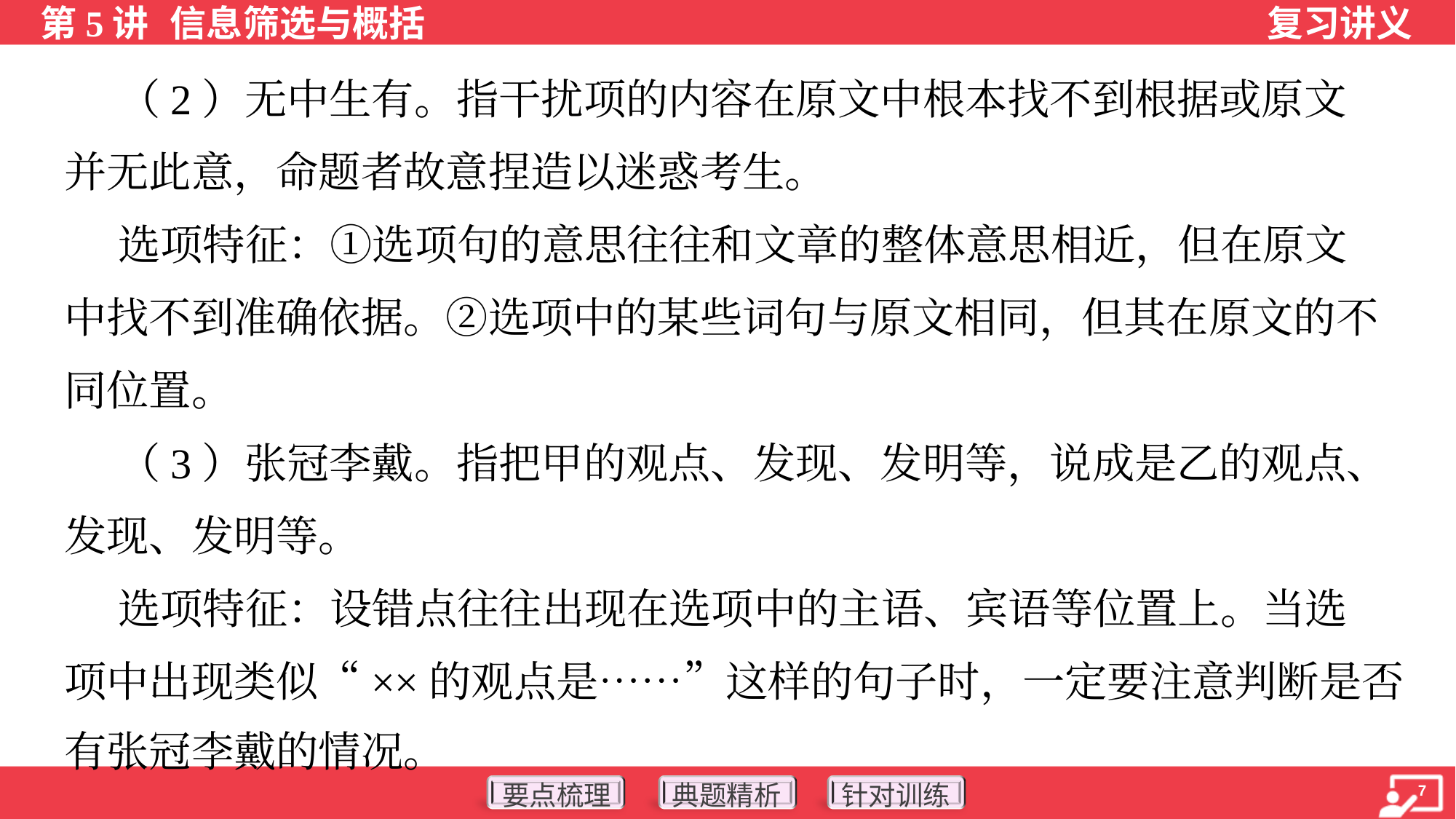

（2）无中生有。指干扰项的内容在原文中根本找不到根据或原文
并无此意，命题者故意捏造以迷惑考生。
    选项特征：①选项句的意思往往和文章的整体意思相近，但在原文
中找不到准确依据。②选项中的某些词句与原文相同，但其在原文的不
同位置。
    （3）张冠李戴。指把甲的观点、发现、发明等，说成是乙的观点、
发现、发明等。
    选项特征：设错点往往出现在选项中的主语、宾语等位置上。当选
项中出现类似“××的观点是……”这样的句子时，一定要注意判断是否
有张冠李戴的情况。